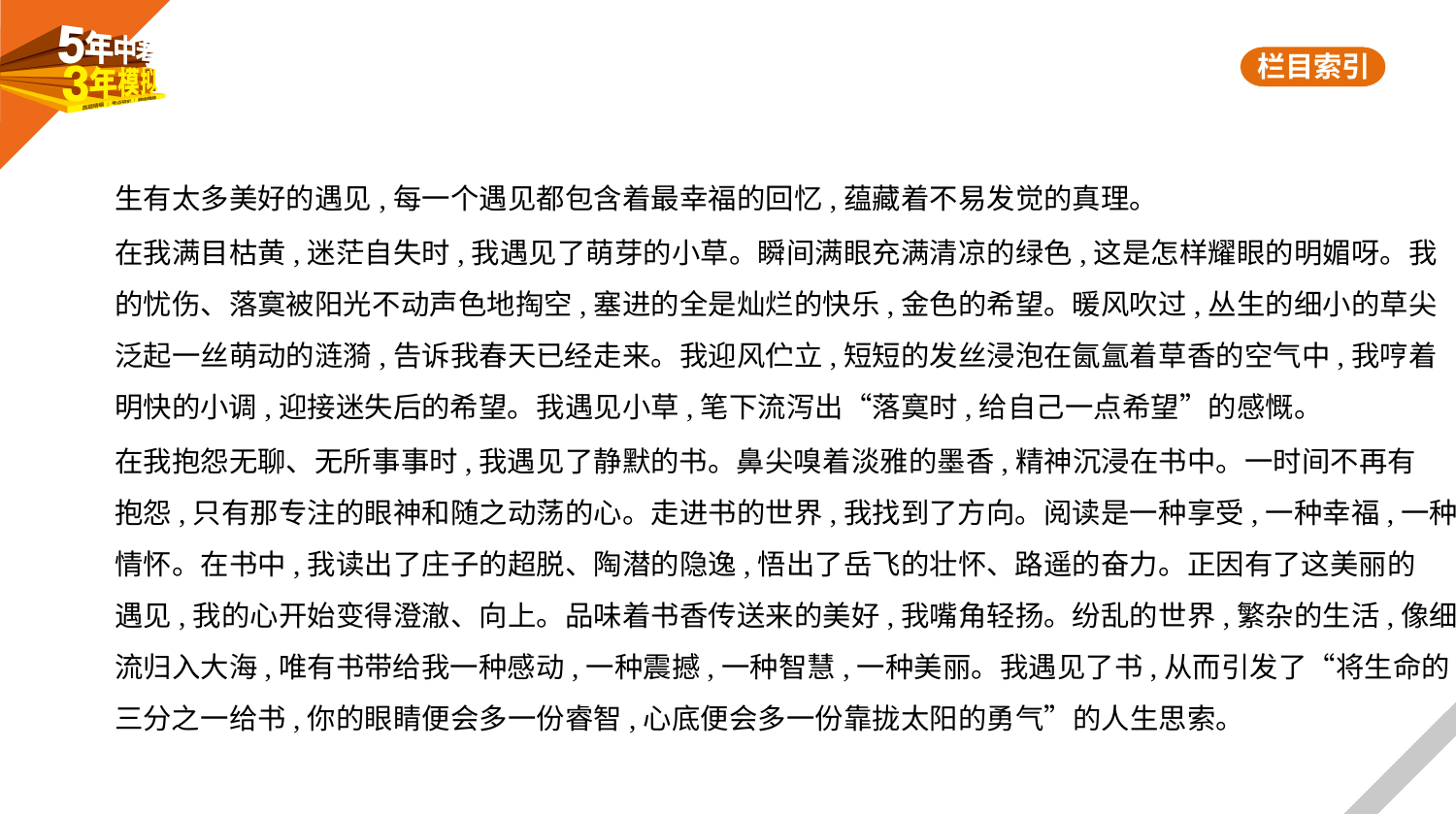

生有太多美好的遇见,每一个遇见都包含着最幸福的回忆,蕴藏着不易发觉的真理。
在我满目枯黄,迷茫自失时,我遇见了萌芽的小草。瞬间满眼充满清凉的绿色,这是怎样耀眼的明媚呀。我
的忧伤、落寞被阳光不动声色地掏空,塞进的全是灿烂的快乐,金色的希望。暖风吹过,丛生的细小的草尖
泛起一丝萌动的涟漪,告诉我春天已经走来。我迎风伫立,短短的发丝浸泡在氤氲着草香的空气中,我哼着
明快的小调,迎接迷失后的希望。我遇见小草,笔下流泻出“落寞时,给自己一点希望”的感慨。
在我抱怨无聊、无所事事时,我遇见了静默的书。鼻尖嗅着淡雅的墨香,精神沉浸在书中。一时间不再有
抱怨,只有那专注的眼神和随之动荡的心。走进书的世界,我找到了方向。阅读是一种享受,一种幸福,一种
情怀。在书中,我读出了庄子的超脱、陶潜的隐逸,悟出了岳飞的壮怀、路遥的奋力。正因有了这美丽的
遇见,我的心开始变得澄澈、向上。品味着书香传送来的美好,我嘴角轻扬。纷乱的世界,繁杂的生活,像细
流归入大海,唯有书带给我一种感动,一种震撼,一种智慧,一种美丽。我遇见了书,从而引发了“将生命的
三分之一给书,你的眼睛便会多一份睿智,心底便会多一份靠拢太阳的勇气”的人生思索。